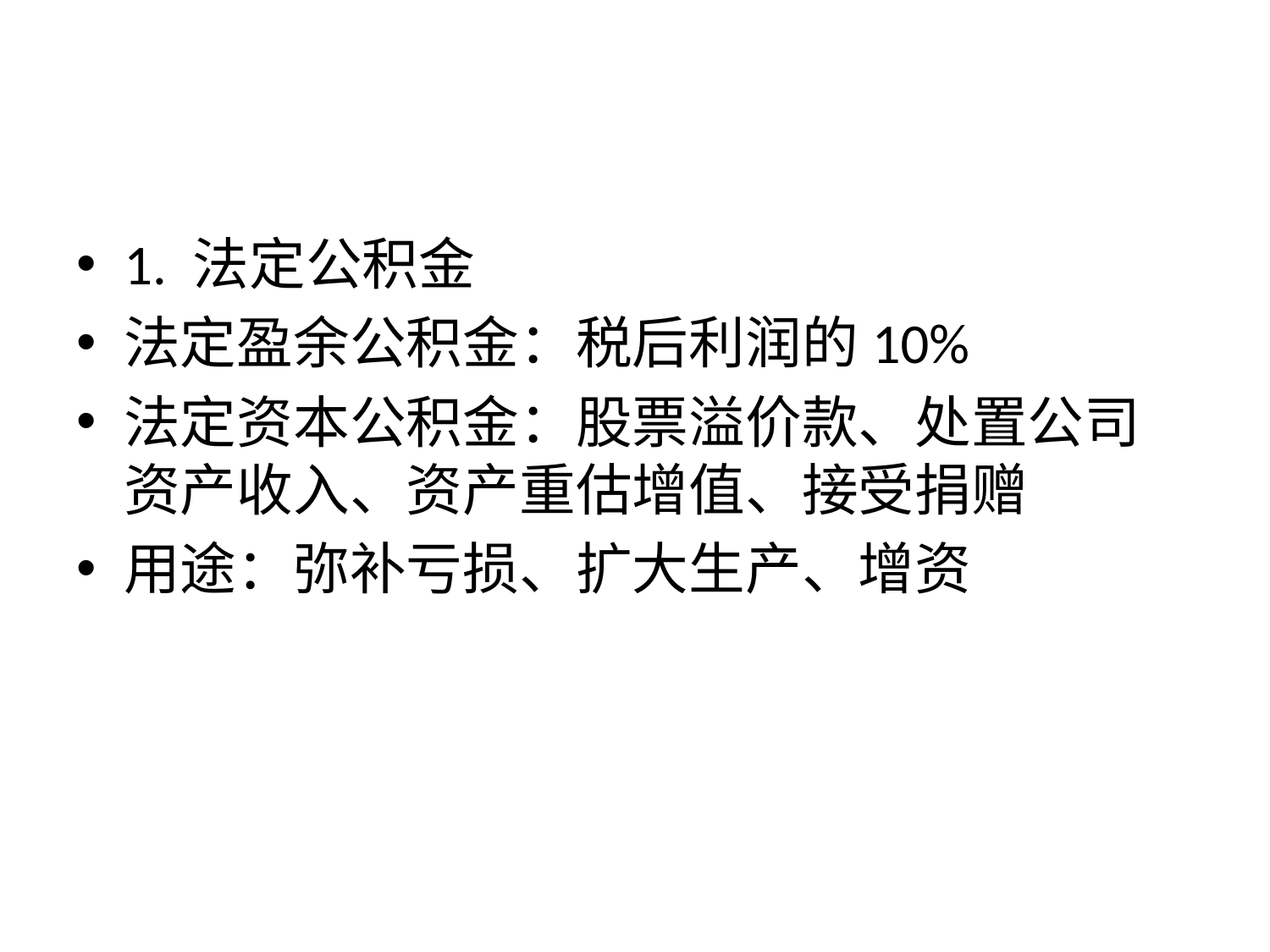

#
1. 法定公积金
法定盈余公积金：税后利润的10%
法定资本公积金：股票溢价款、处置公司资产收入、资产重估增值、接受捐赠
用途：弥补亏损、扩大生产、增资